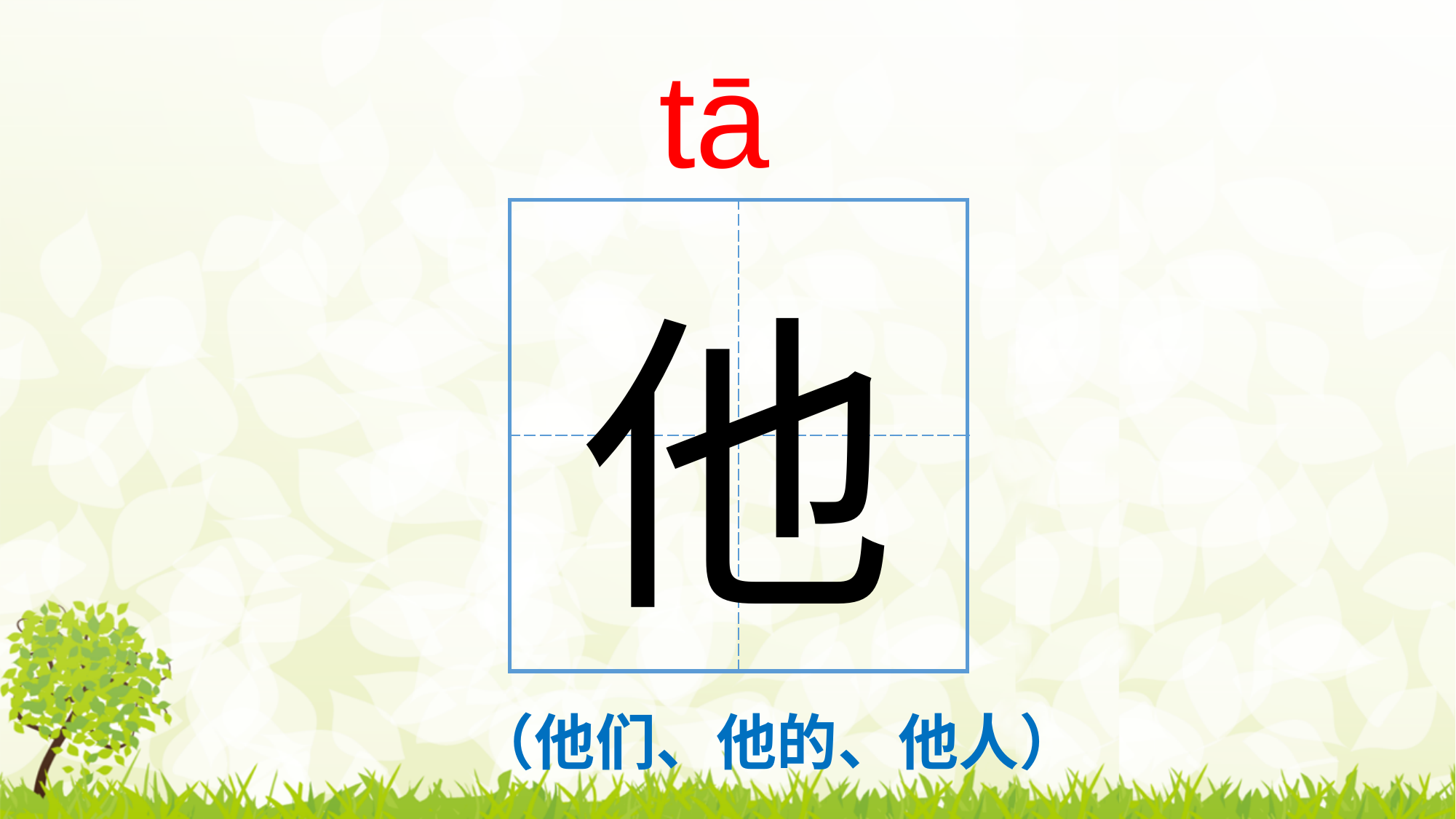

tā
|  |  |
| --- | --- |
|  |  |
他
（他们、他的、他人）